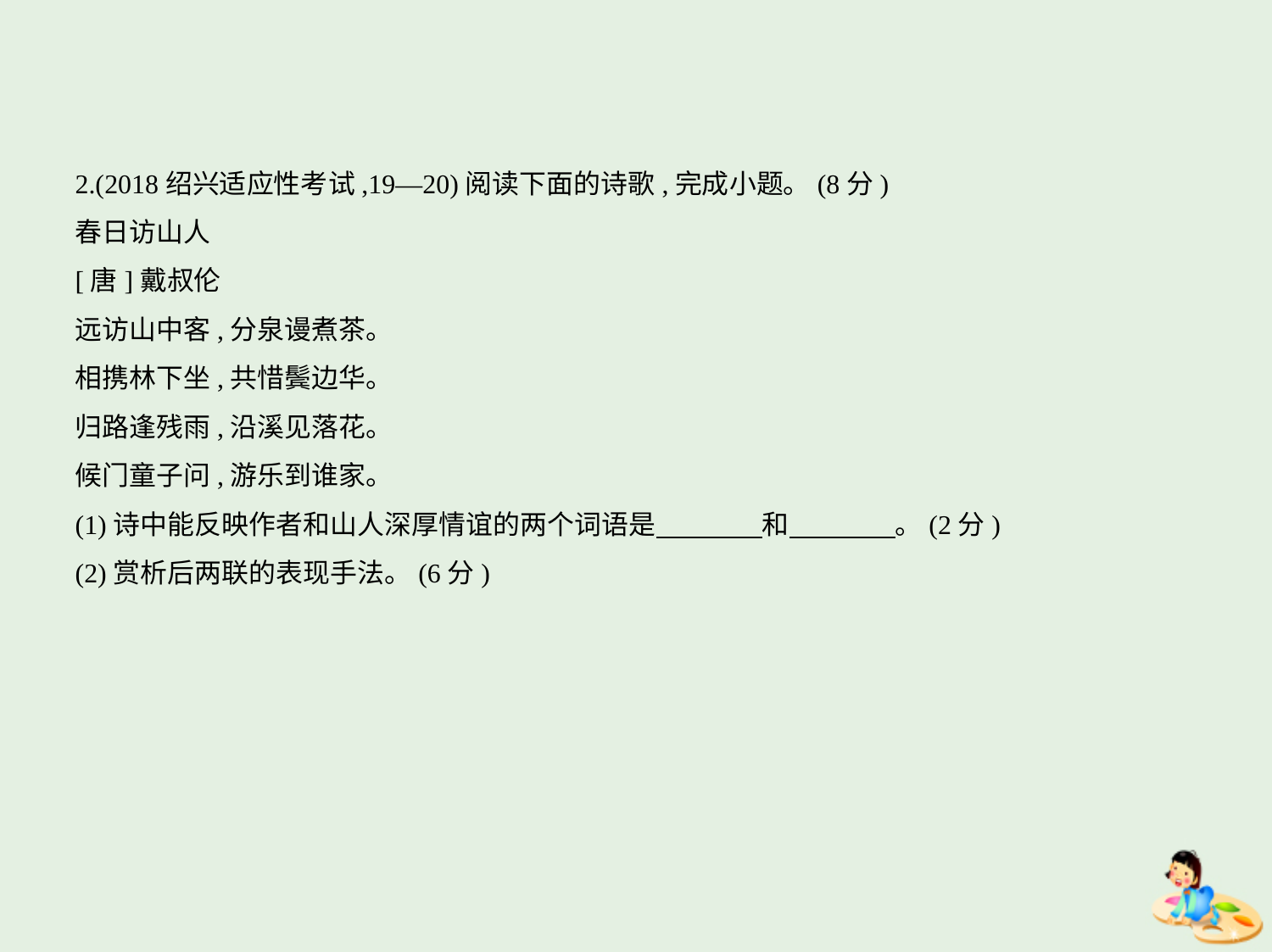

2.(2018绍兴适应性考试,19—20)阅读下面的诗歌,完成小题。(8分)
春日访山人
[唐]戴叔伦
远访山中客,分泉谩煮茶。
相携林下坐,共惜鬓边华。
归路逢残雨,沿溪见落花。
候门童子问,游乐到谁家。
(1)诗中能反映作者和山人深厚情谊的两个词语是　　　    和　　　    。(2分)
(2)赏析后两联的表现手法。(6分)